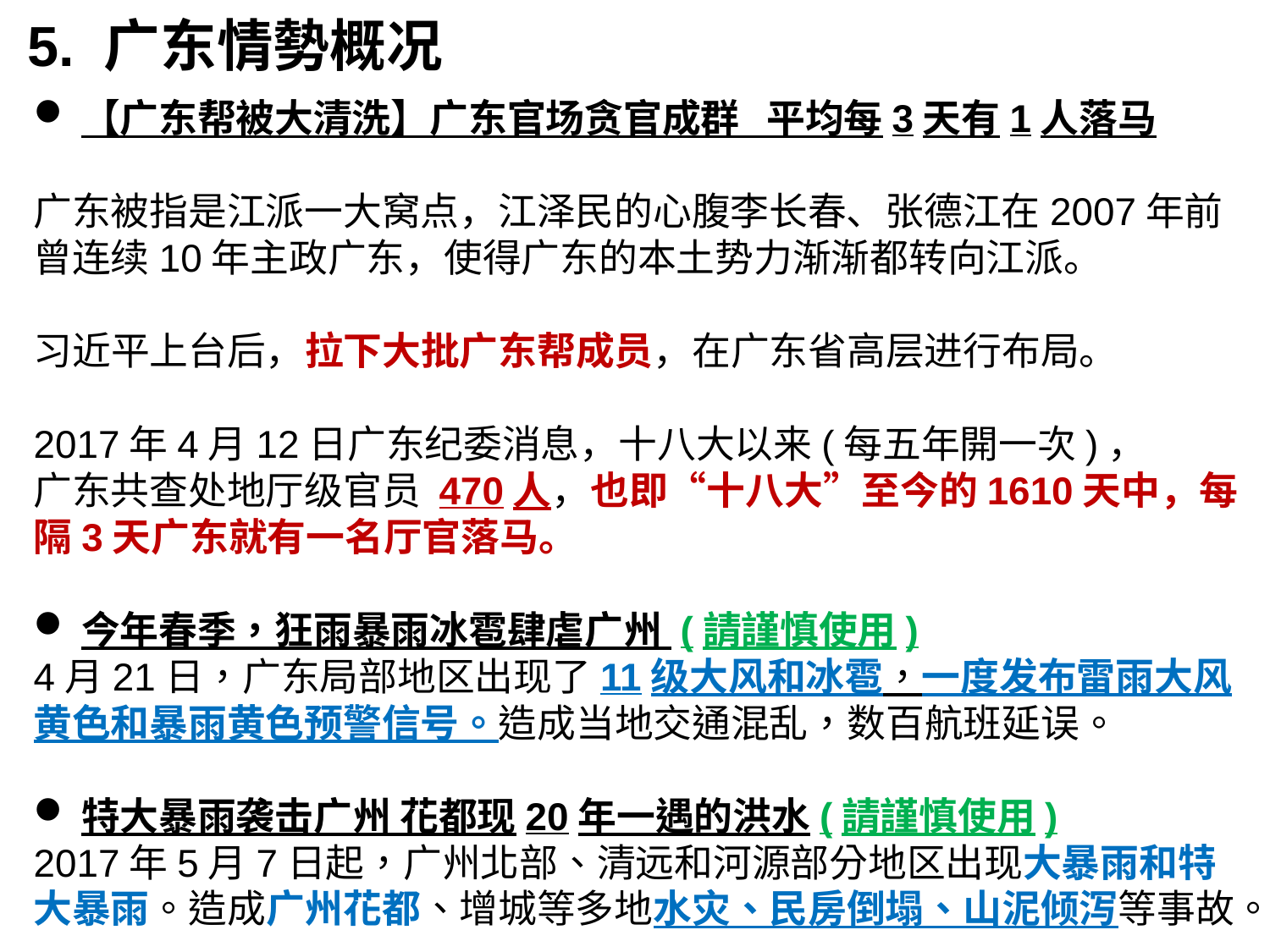

5. 广东情勢概况
【广东帮被大清洗】广东官场贪官成群   平均每3天有1人落马

广东被指是江派一大窝点，江泽民的心腹李长春、张德江在2007年前曾连续10年主政广东，使得广东的本土势力渐渐都转向江派。

习近平上台后，拉下大批广东帮成员，在广东省高层进行布局。

2017年4月12日广东纪委消息，十八大以来(每五年開一次)，
广东共查处地厅级官员 470人，也即“十八大”至今的1610天中，每隔3天广东就有一名厅官落马。

今年春季，狂雨暴雨冰雹肆虐广州 (請謹慎使用)
4月21日，广东局部地区出现了11级大风和冰雹，一度发布雷雨大风黄色和暴雨黄色预警信号。造成当地交通混乱，数百航班延误。

特大暴雨袭击广州 花都现20年一遇的洪水(請謹慎使用)
2017年5月7日起，广州北部、清远和河源部分地区出现大暴雨和特大暴雨。造成广州花都、增城等多地水灾、民房倒塌、山泥倾泻等事故。